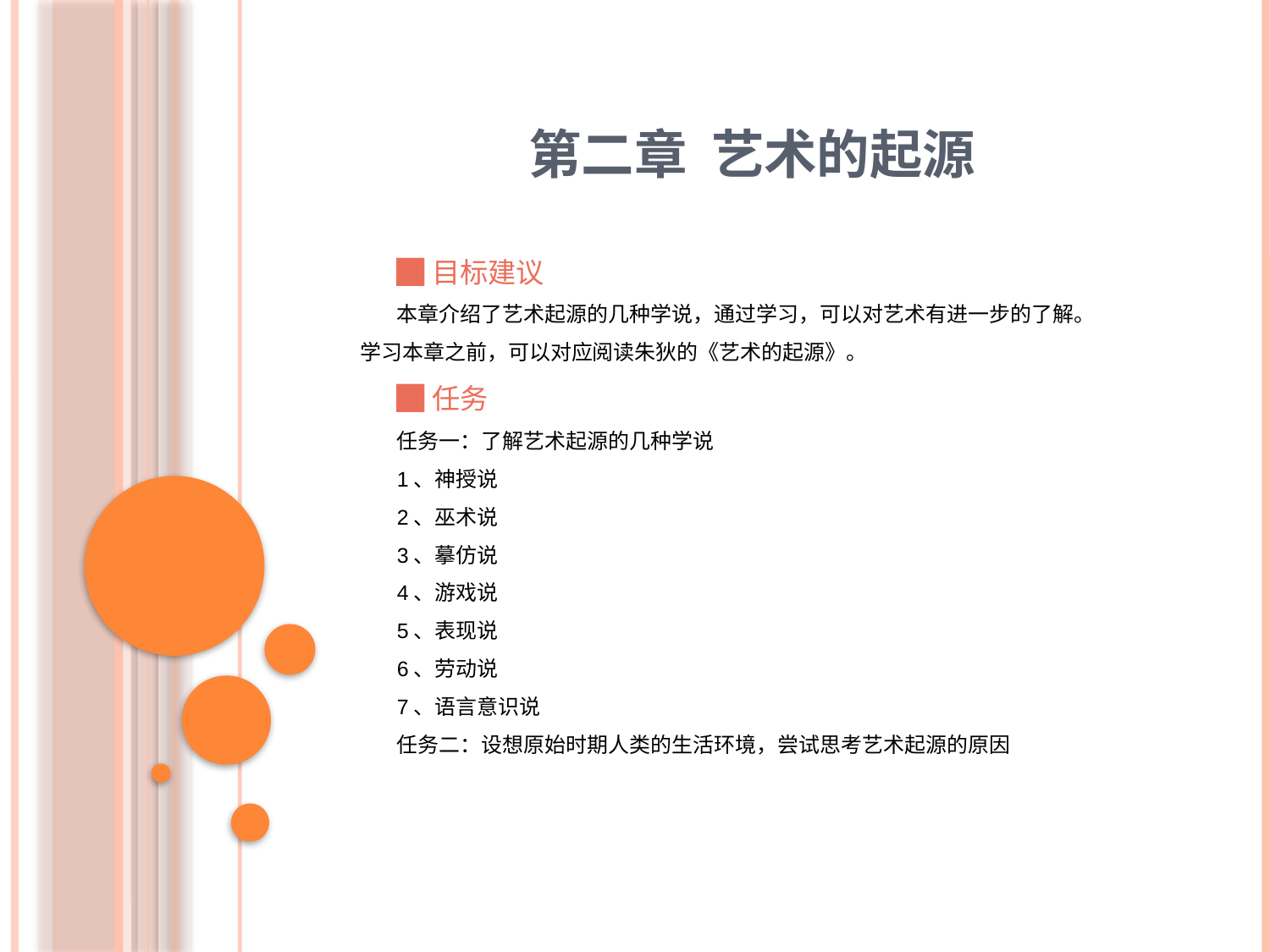

# 第二章  艺术的起源
█目标建议
本章介绍了艺术起源的几种学说，通过学习，可以对艺术有进一步的了解。
学习本章之前，可以对应阅读朱狄的《艺术的起源》。
█任务
任务一：了解艺术起源的几种学说
1、神授说
2、巫术说
3、摹仿说
4、游戏说
5、表现说
6、劳动说
7、语言意识说
任务二：设想原始时期人类的生活环境，尝试思考艺术起源的原因